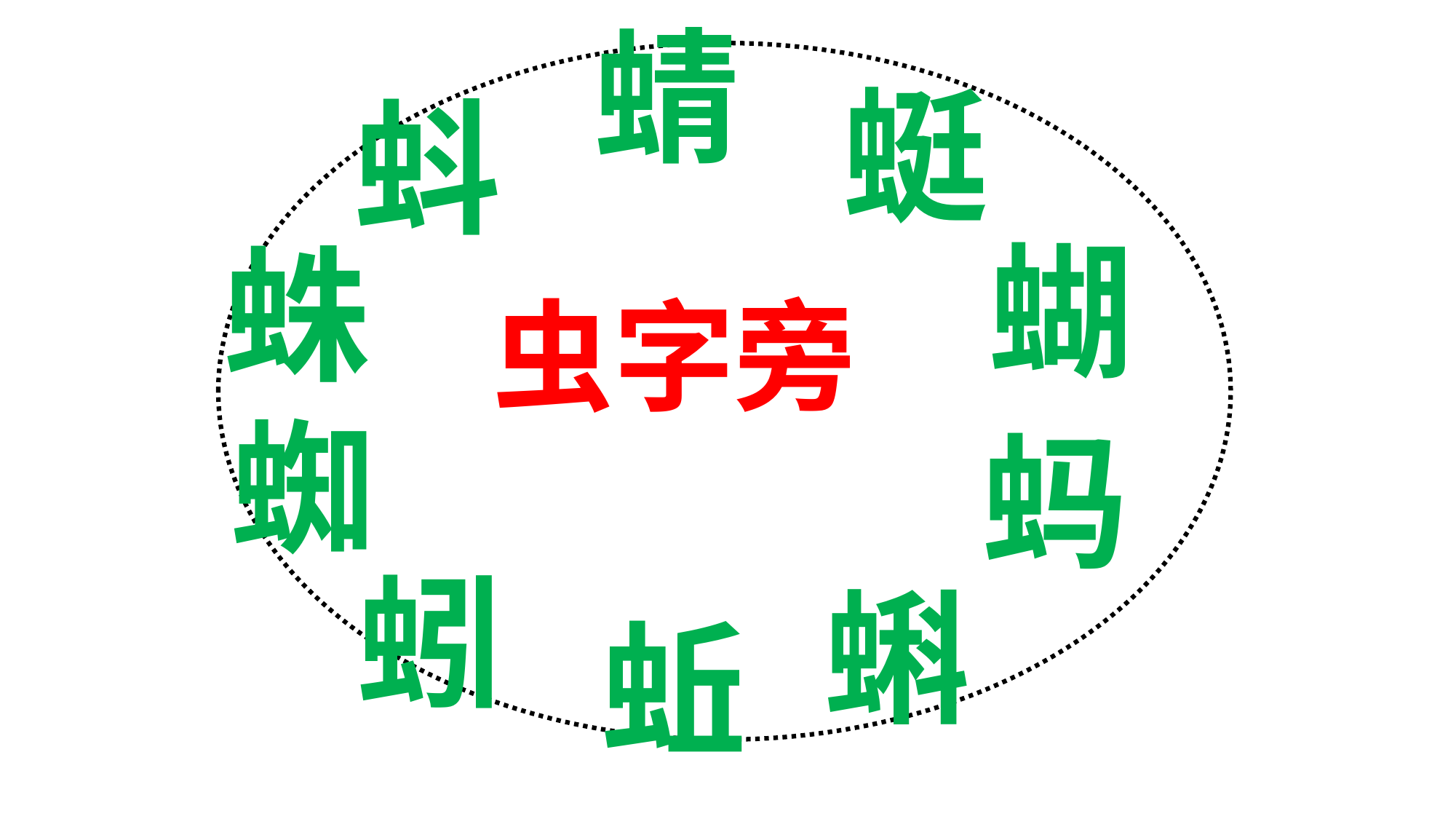

蜻

蜓
蚪
蝴
蛛
虫字旁
蜘
蚂
蚓
蝌
蚯